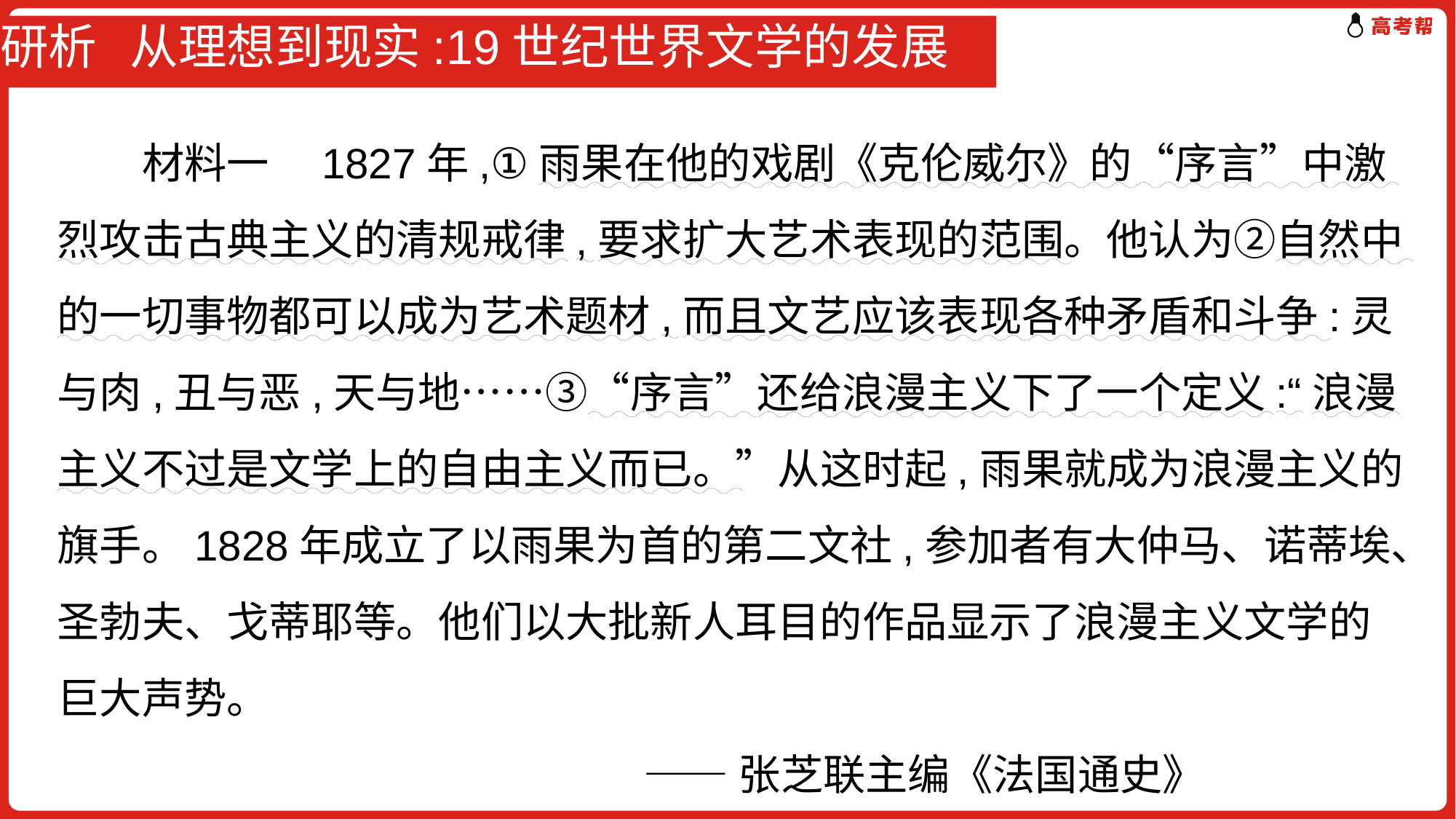

# 研析   从理想到现实:19世纪世界文学的发展
　　材料一　1827年,①雨果在他的戏剧《克伦威尔》的“序言”中激烈攻击古典主义的清规戒律,要求扩大艺术表现的范围。他认为②自然中的一切事物都可以成为艺术题材,而且文艺应该表现各种矛盾和斗争:灵与肉,丑与恶,天与地……③“序言”还给浪漫主义下了一个定义:“浪漫主义不过是文学上的自由主义而已。”从这时起,雨果就成为浪漫主义的旗手。1828年成立了以雨果为首的第二文社,参加者有大仲马、诺蒂埃、圣勃夫、戈蒂耶等。他们以大批新人耳目的作品显示了浪漫主义文学的巨大声势。
                                                              ——张芝联主编《法国通史》